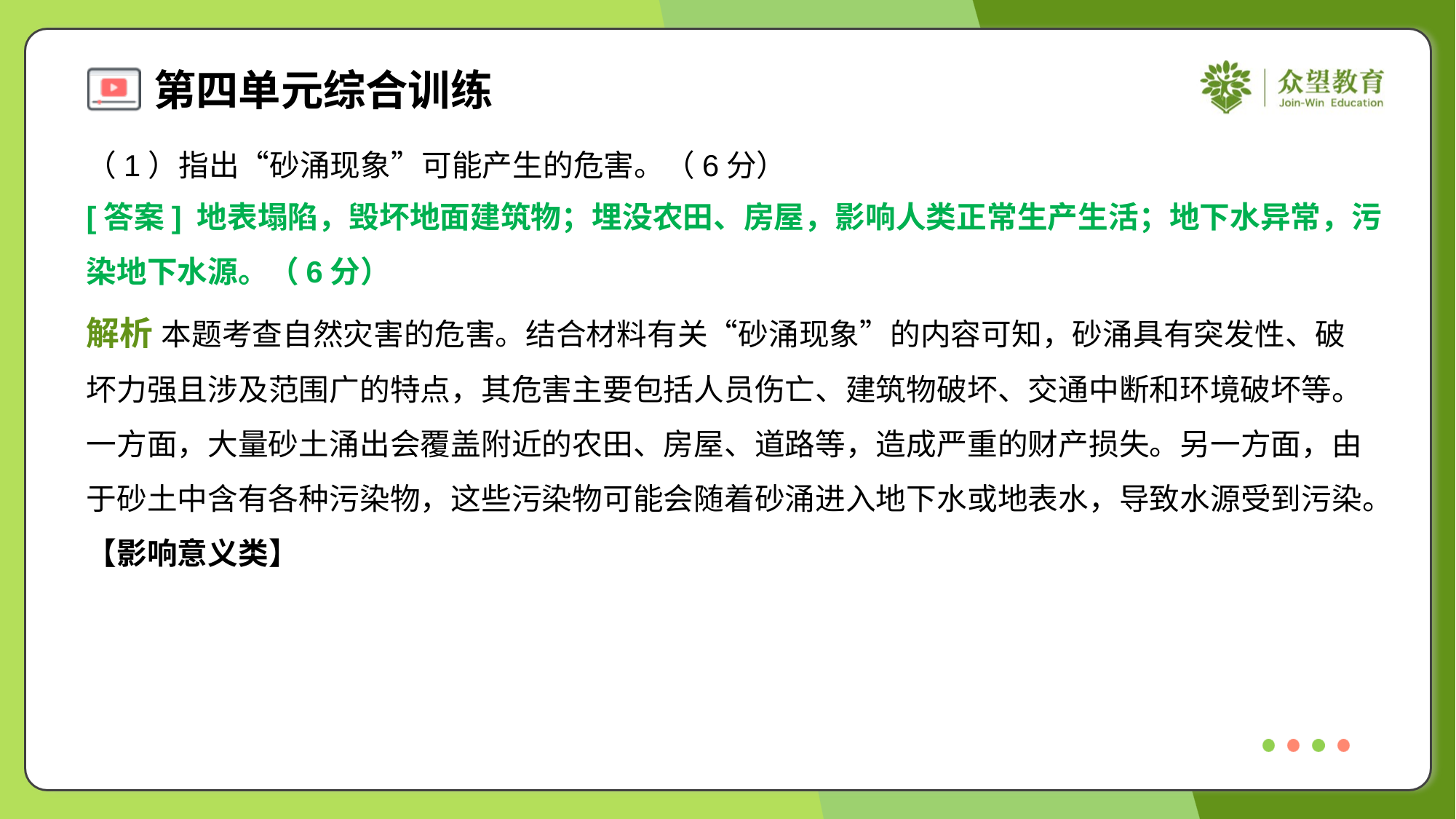

（1）指出“砂涌现象”可能产生的危害。（6分）
[答案] 地表塌陷，毁坏地面建筑物；埋没农田、房屋，影响人类正常生产生活；地下水异常，污
染地下水源。（6分）
解析 本题考查自然灾害的危害。结合材料有关“砂涌现象”的内容可知，砂涌具有突发性、破
坏力强且涉及范围广的特点，其危害主要包括人员伤亡、建筑物破坏、交通中断和环境破坏等。
一方面，大量砂土涌出会覆盖附近的农田、房屋、道路等，造成严重的财产损失。另一方面，由
于砂土中含有各种污染物，这些污染物可能会随着砂涌进入地下水或地表水，导致水源受到污染。
【影响意义类】